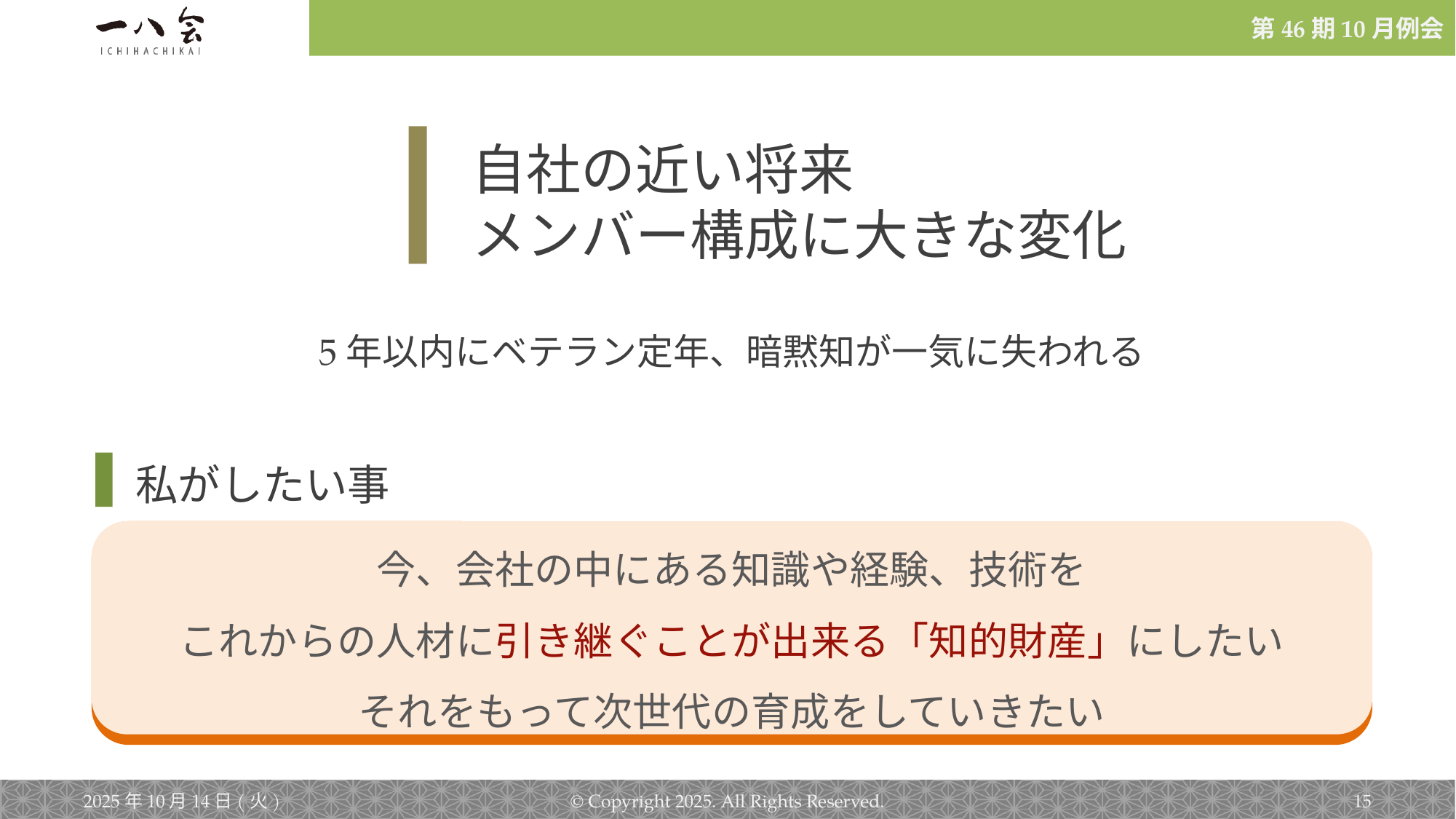

自社の近い将来
メンバー構成に大きな変化
5年以内にベテラン定年、暗黙知が一気に失われる

私がしたい事

今、会社の中にある知識や経験、技術を
これからの人材に引き継ぐことが出来る「知的財産」にしたい
それをもって次世代の育成をしていきたい
2025年10月14日(火)
© Copyright 2025. All Rights Reserved.
15